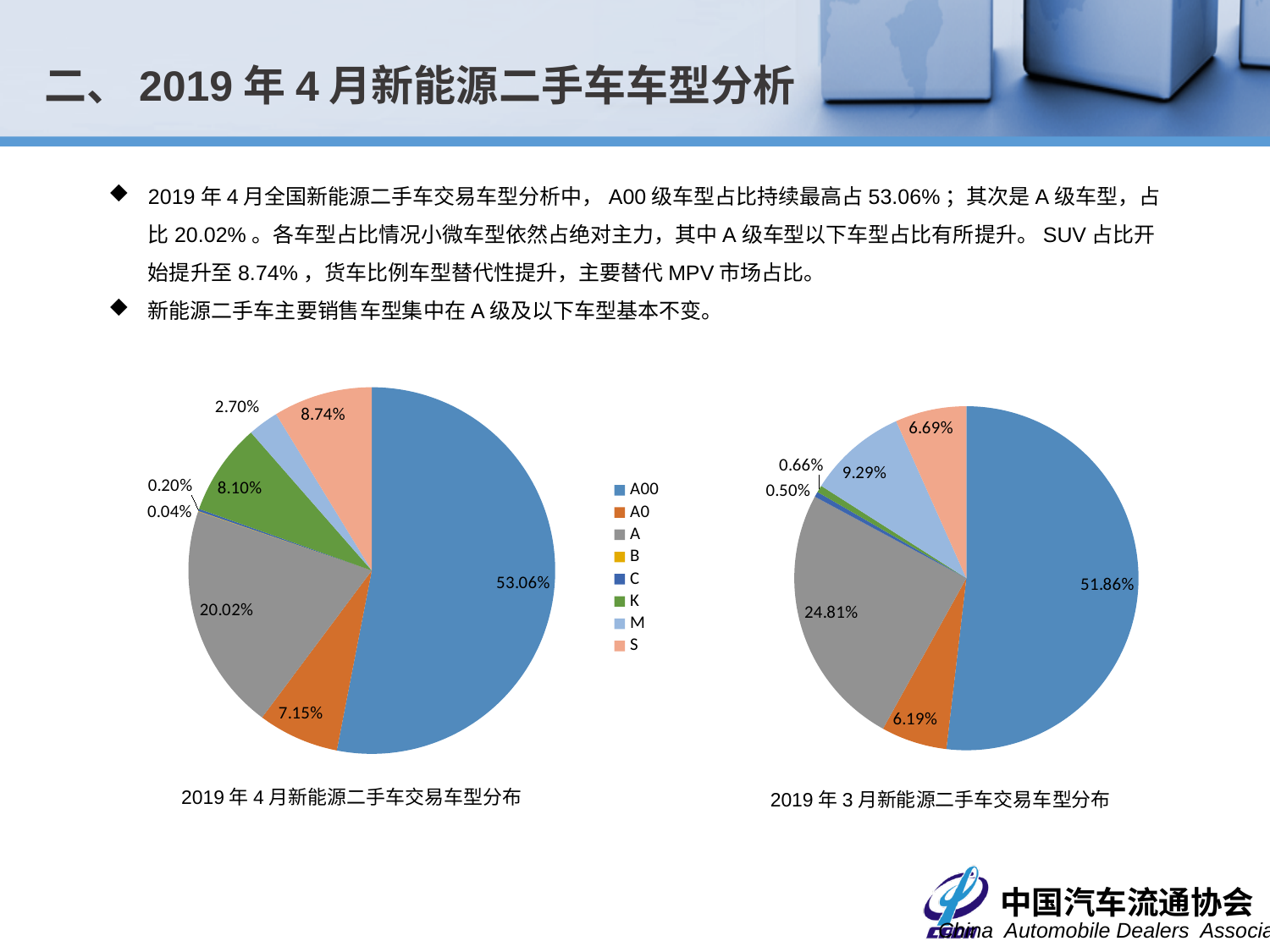

二、2019年4月新能源二手车车型分析
2019年4月全国新能源二手车交易车型分析中，A00级车型占比持续最高占53.06%；其次是A级车型，占比20.02%。各车型占比情况小微车型依然占绝对主力，其中A级车型以下车型占比有所提升。SUV占比开始提升至8.74%，货车比例车型替代性提升，主要替代MPV市场占比。
新能源二手车主要销售车型集中在A级及以下车型基本不变。

### Chart

| Category | 数量 |
|---|---|
| A00 | 1336.0 |
| A0 | 180.0 |
| A | 504.0 |
| B | 1.0 |
| C | 5.0 |
| K | 204.0 |
| M | 68.0 |
| S | 220.0 |

### Chart

| Category | 数量 |
|---|---|
| A00 | 1256.0 |
| A0 | 150.0 |
| A | 601.0 |
| B | 0.0 |
| C | 12.0 |
| K | 16.0 |
| M | 225.0 |
| S | 162.0 |
2019年4月新能源二手车交易车型分布
2019年3月新能源二手车交易车型分布